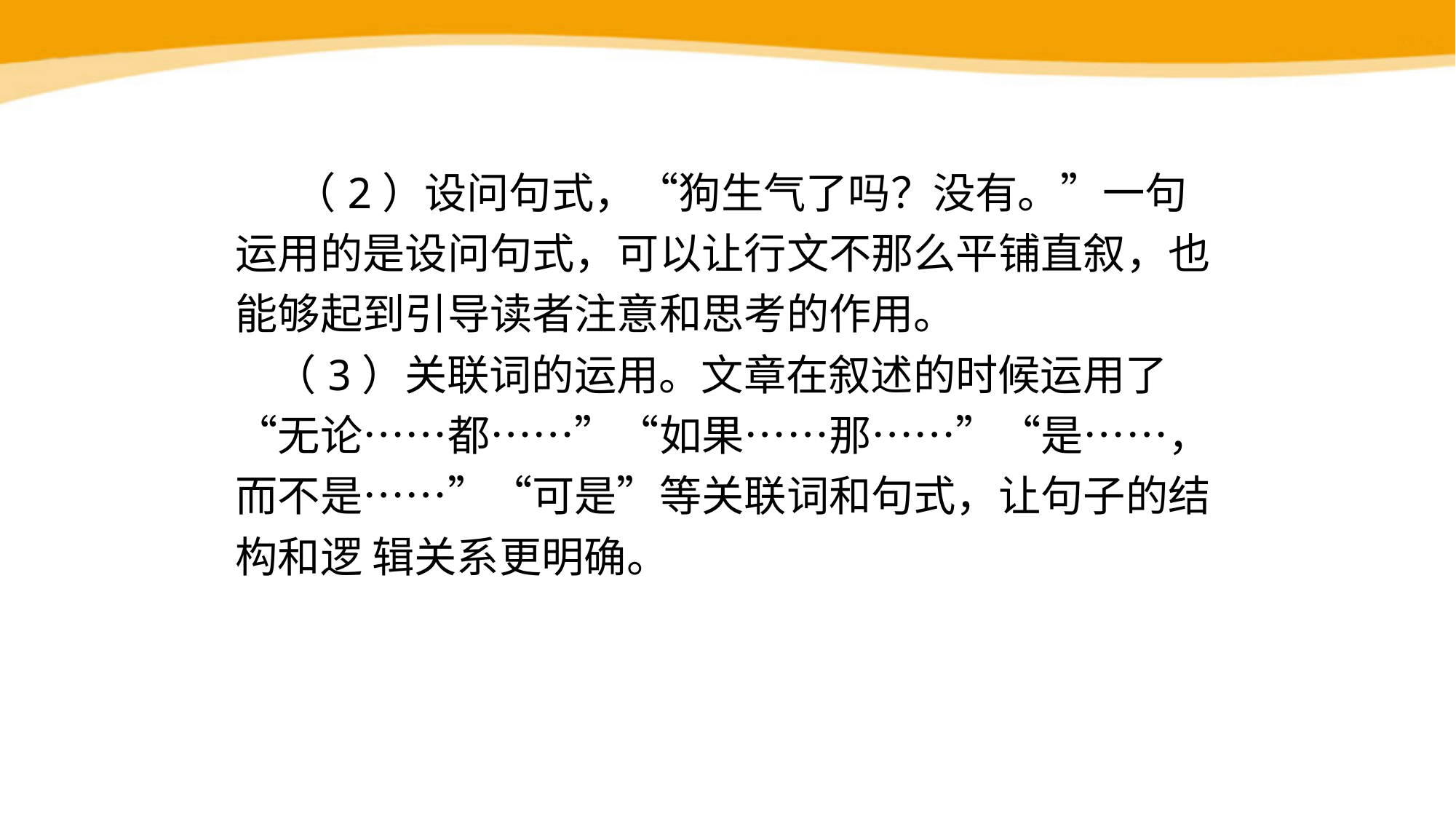

（2）设问句式，“狗生气了吗？没有。”一句运用的是设问句式，可以让行文不那么平铺直叙，也能够起到引导读者注意和思考的作用。
   （3）关联词的运用。文章在叙述的时候运用了   “无论……都……”“如果……那……”“是……，而不是……”“可是”等关联词和句式，让句子的结 构和逻 辑关系更明确。